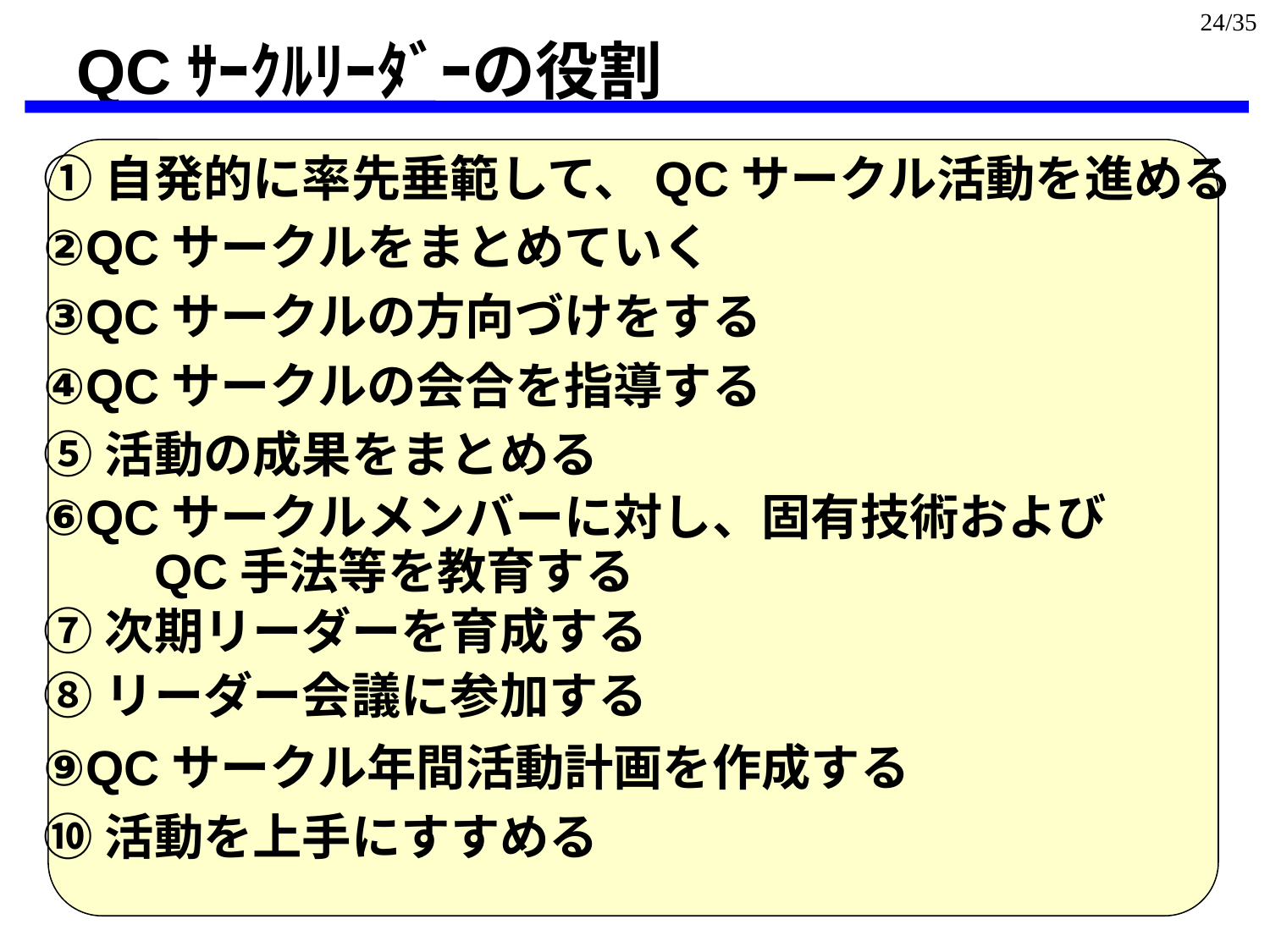

24/35
QCｻｰｸﾙﾘｰﾀﾞｰの役割

①自発的に率先垂範して、QCサークル活動を進める
②QCサークルをまとめていく
③QCサークルの方向づけをする
④QCサークルの会合を指導する
⑤活動の成果をまとめる
⑥QCサークルメンバーに対し、固有技術および
　　QC手法等を教育する
⑦次期リーダーを育成する
⑧リーダー会議に参加する
⑨QCサークル年間活動計画を作成する
⑩活動を上手にすすめる